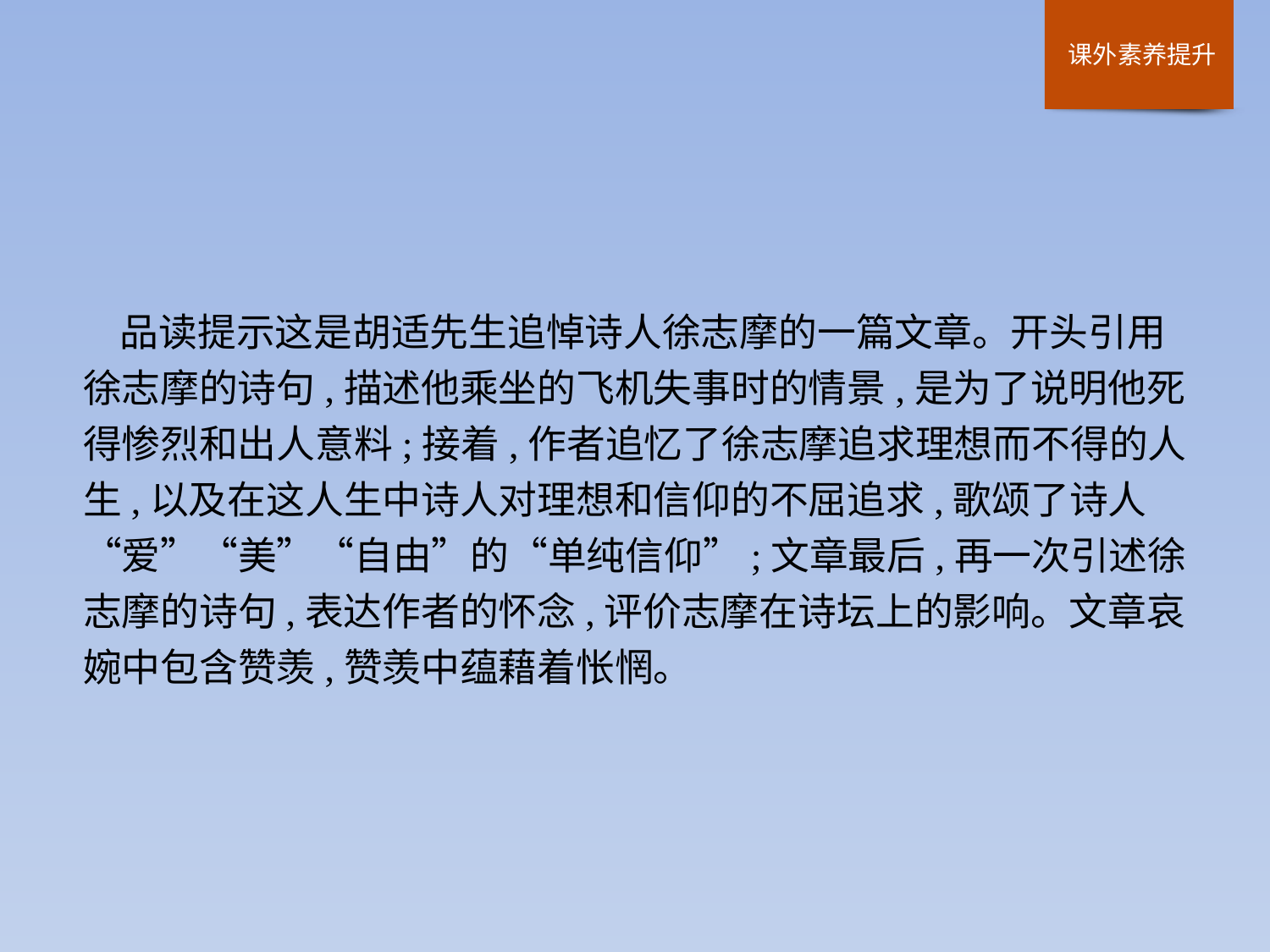

品读提示这是胡适先生追悼诗人徐志摩的一篇文章。开头引用徐志摩的诗句,描述他乘坐的飞机失事时的情景,是为了说明他死得惨烈和出人意料;接着,作者追忆了徐志摩追求理想而不得的人生,以及在这人生中诗人对理想和信仰的不屈追求,歌颂了诗人“爱”“美”“自由”的“单纯信仰”;文章最后,再一次引述徐志摩的诗句,表达作者的怀念,评价志摩在诗坛上的影响。文章哀婉中包含赞羡,赞羡中蕴藉着怅惘。